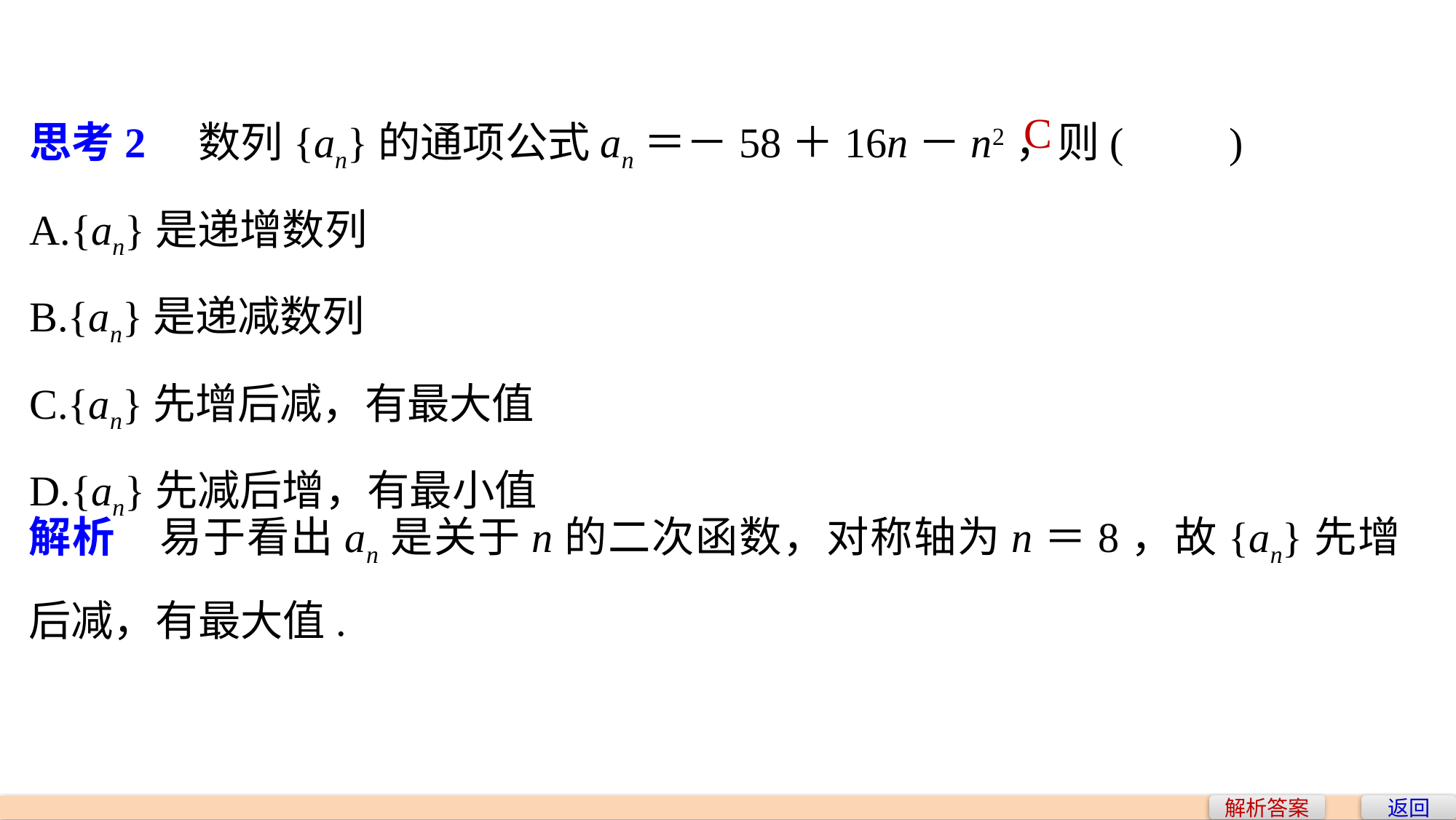

思考2　数列{an}的通项公式an＝－58＋16n－n2，则(　　)
A.{an}是递增数列
B.{an}是递减数列
C.{an}先增后减，有最大值
D.{an}先减后增，有最小值
C
解析　易于看出an是关于n的二次函数，对称轴为n＝8，故{an}先增后减，有最大值.
解析答案
返回